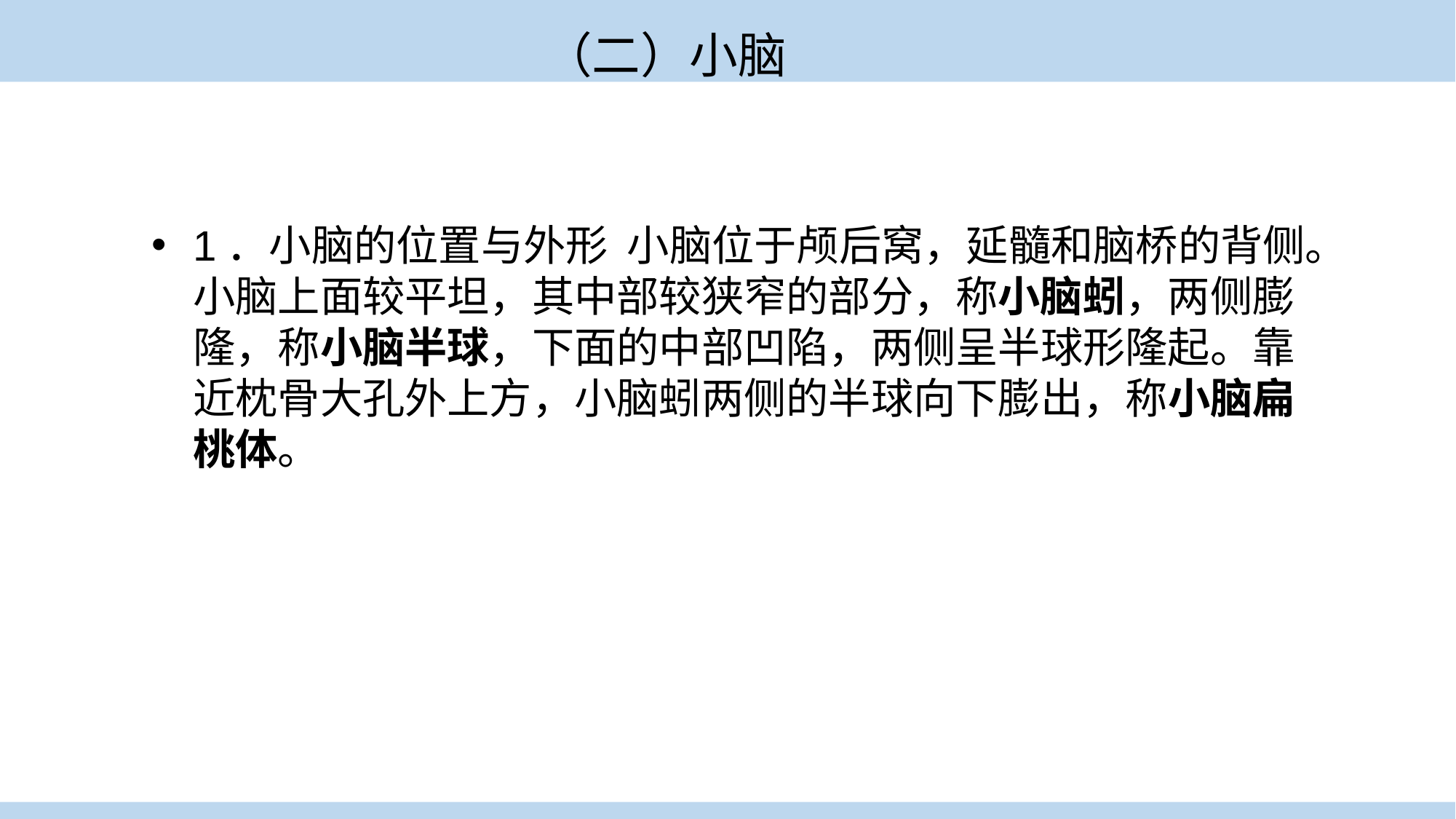

（二）小脑
1．小脑的位置与外形  小脑位于颅后窝，延髓和脑桥的背侧。小脑上面较平坦，其中部较狭窄的部分，称小脑蚓，两侧膨隆，称小脑半球，下面的中部凹陷，两侧呈半球形隆起。靠近枕骨大孔外上方，小脑蚓两侧的半球向下膨出，称小脑扁桃体。